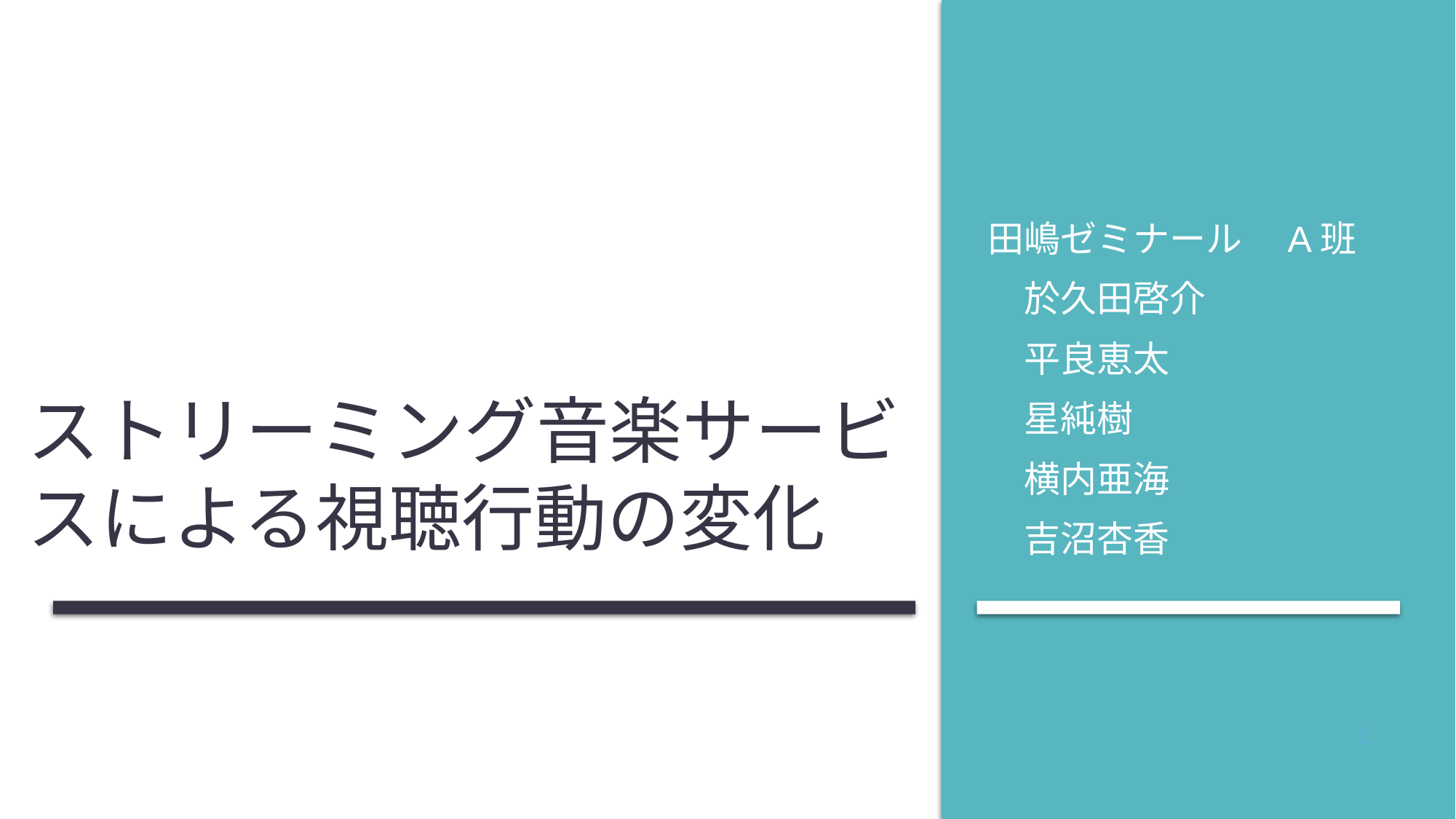

# ストリーミング音楽サービスによる視聴行動の変化
田嶋ゼミナール　A班
　於久田啓介
　平良恵太
　星純樹
　横内亜海
　吉沼杏香

1